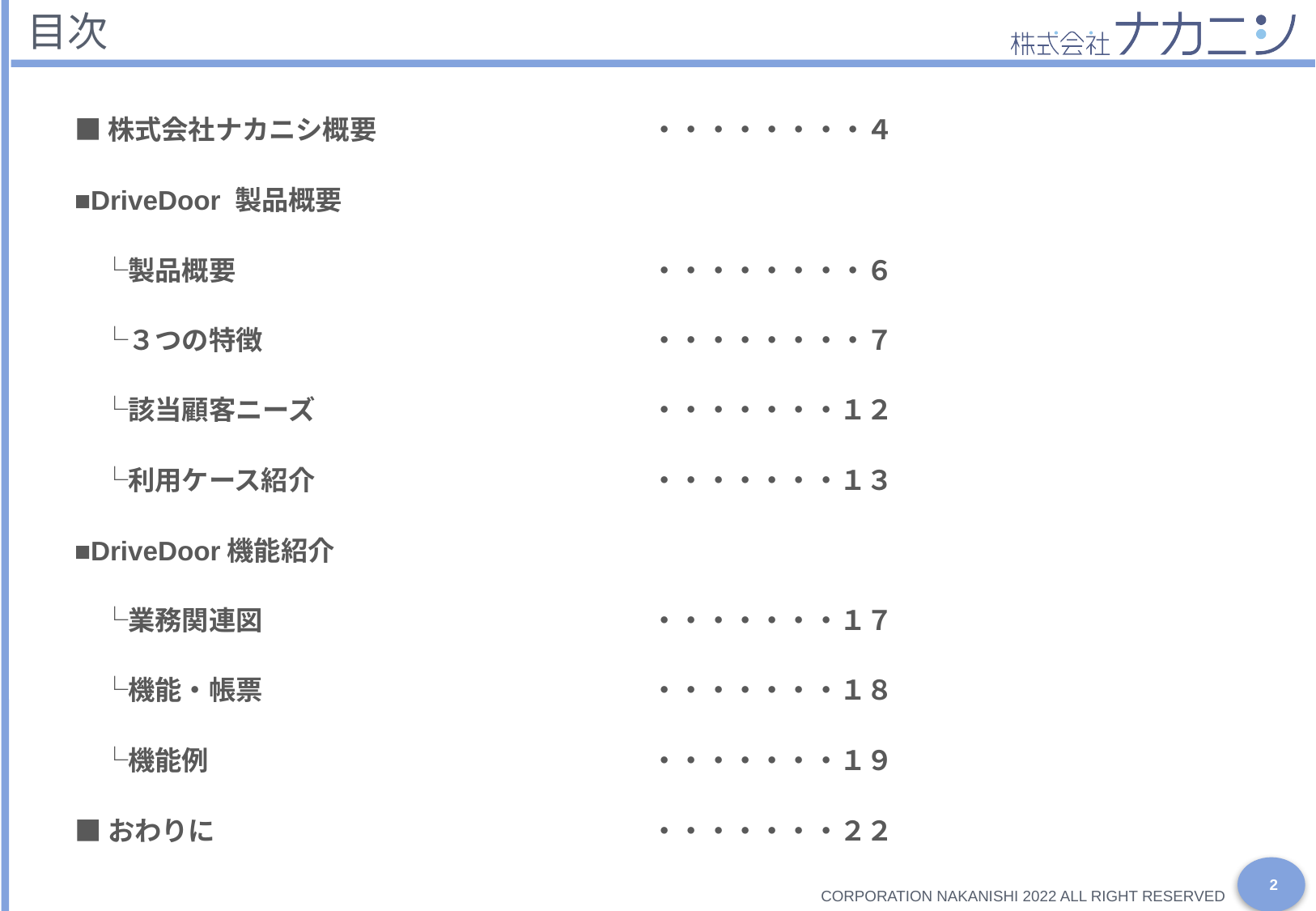

# 目次
・・・・・・・・４

・・・・・・・・６
・・・・・・・・７
・・・・・・・１２
・・・・・・・１３

・・・・・・・１７
・・・・・・・１８
・・・・・・・１９
・・・・・・・２２
■株式会社ナカニシ概要
■DriveDoor 製品概要
　└製品概要
　└３つの特徴
　└該当顧客ニーズ
　└利用ケース紹介
■DriveDoor機能紹介
　└業務関連図
　└機能・帳票
　└機能例
■おわりに
2